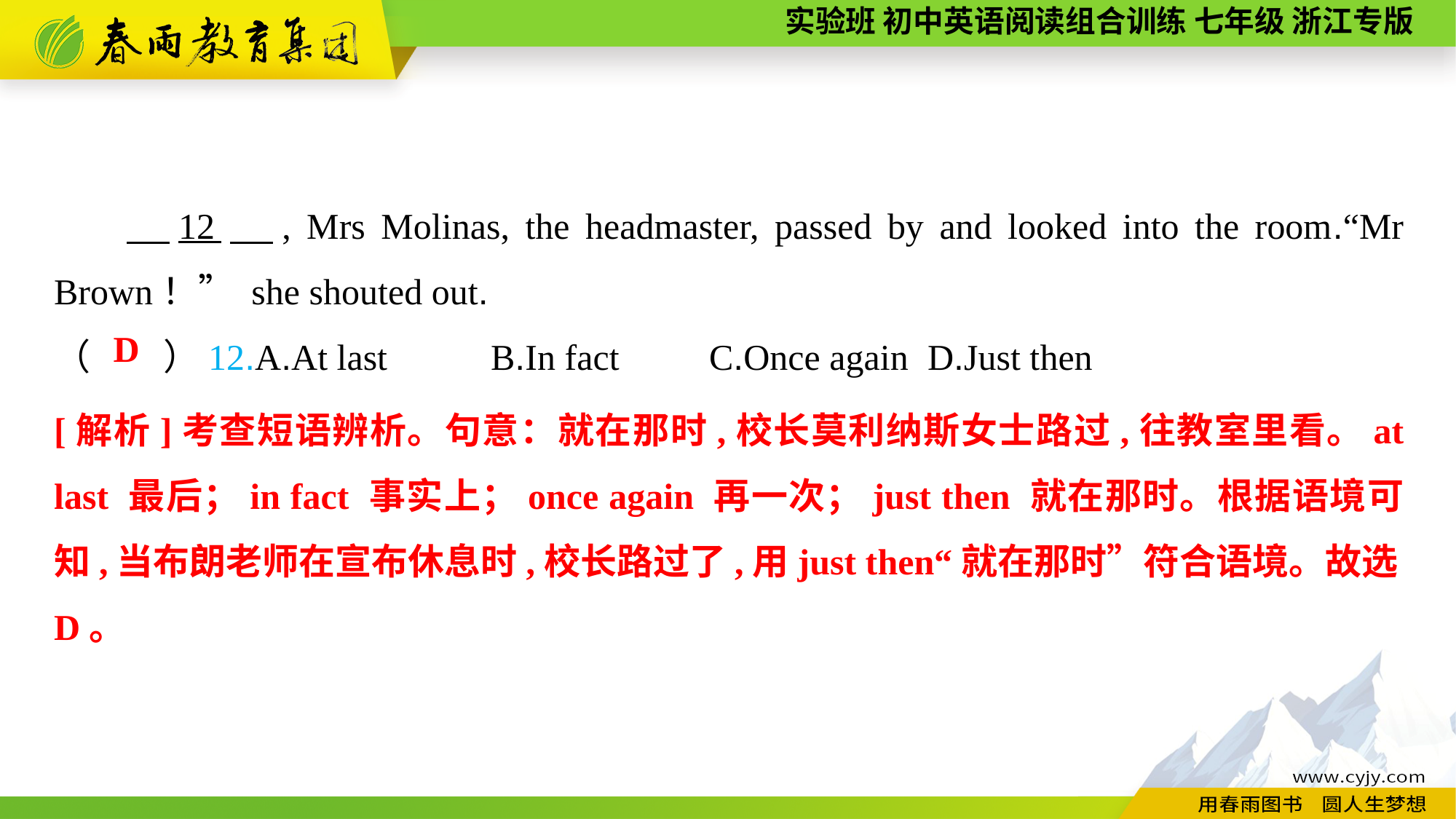

12　, Mrs Molinas, the headmaster, passed by and looked into the room.“Mr Brown！” she shouted out.
（　　）12.A.At last	B.In fact	C.Once again	D.Just then
D
[解析]考查短语辨析。句意：就在那时,校长莫利纳斯女士路过,往教室里看。at last 最后；in fact 事实上；once again 再一次；just then 就在那时。根据语境可知,当布朗老师在宣布休息时,校长路过了,用just then“就在那时”符合语境。故选D。